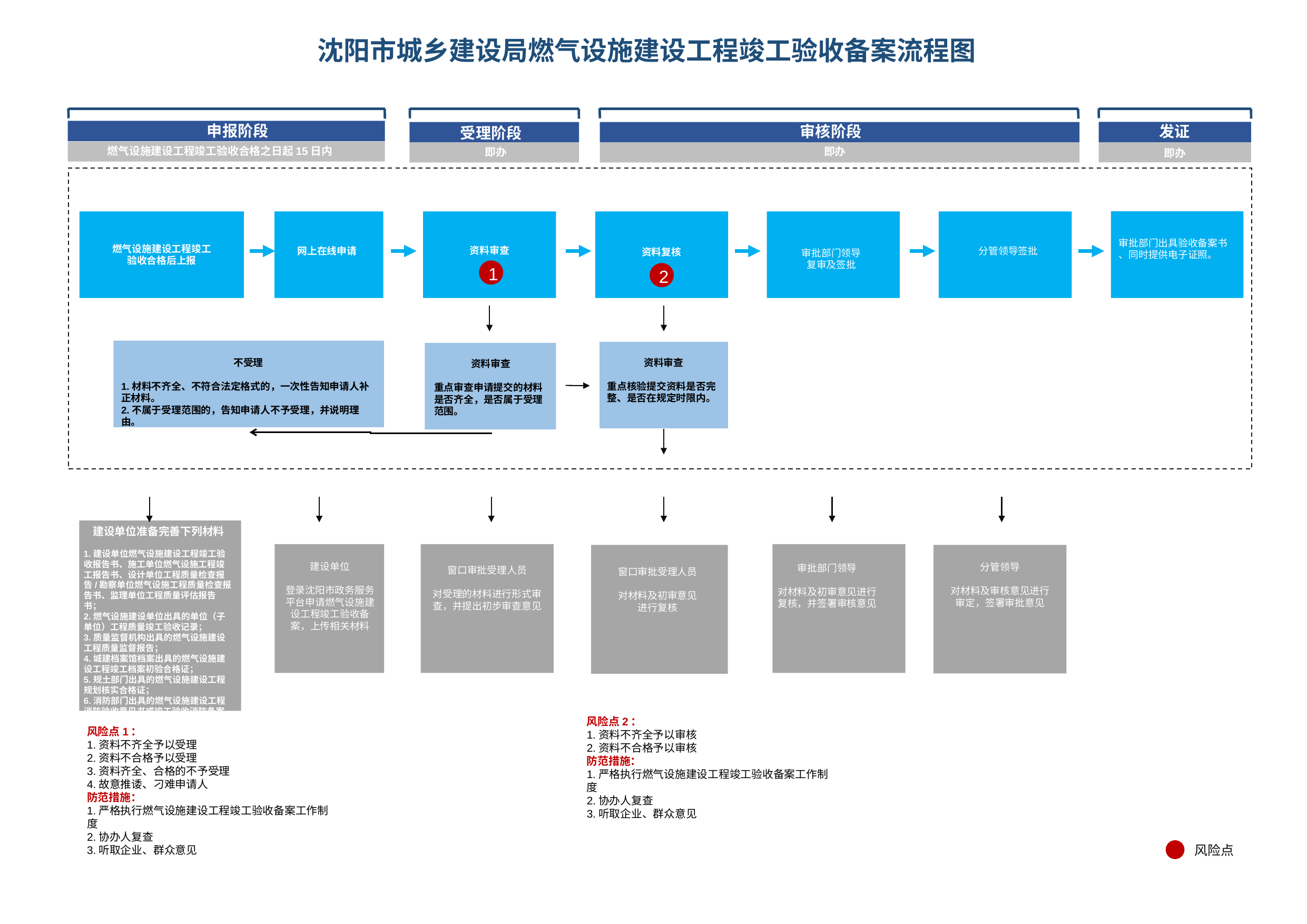

# 沈阳市城乡建设局燃气设施建设工程竣工验收备案流程图
申报阶段
发证
审核阶段
受理阶段

燃气设施建设工程竣工验收合格之日起15日内
即办
即办
即办

审批部门出具验收备案书
、同时提供电子证照。

燃气设施建设工程竣工
验收合格后上报
资料审查
分管领导签批
网上在线申请
资料复核
审批部门领导
复审及签批
1

2

不受理

1.材料不齐全、不符合法定格式的，一次性告知申请人补正材料。
2.不属于受理范围的，告知申请人不予受理，并说明理由。

资料审查

重点核验提交资料是否完整、是否在规定时限内。

资料审查

重点审查申请提交的材料是否齐全，是否属于受理范围。

建设单位准备完善下列材料

1.建设单位燃气设施建设工程竣工验收报告书、施工单位燃气设施工程竣工报告书、设计单位工程质量检查报告/勘察单位燃气设施工程质量检查报告书、监理单位工程质量评估报告书；
2.燃气设施建设单位出具的单位（子单位）工程质量竣工验收记录；
3.质量监督机构出具的燃气设施建设工程质量监督报告；
4.城建档案馆档案出具的燃气设施建设工程竣工档案初验合格证；
5.规土部门出具的燃气设施建设工程规划核实合格证；
6.消防部门出具的燃气设施建设工程消防验收意见书或竣工验收消防备案凭证。

窗口审批受理人员

对受理的材料进行形式审查，并提出初步审查意见

建设单位

登录沈阳市政务服务平台申请燃气设施建设工程竣工验收备案，上传相关材料

分管领导

对材料及审核意见进行
审定，签署审批意见

审批部门领导

对材料及初审意见进行
复核，并签署审核意见

窗口审批受理人员

对材料及初审意见
进行复核
风险点2：
1.资料不齐全予以审核
2.资料不合格予以审核
防范措施：
1.严格执行燃气设施建设工程竣工验收备案工作制度
2.协办人复查
3.听取企业、群众意见
风险点1：
1.资料不齐全予以受理
2.资料不合格予以受理
3.资料齐全、合格的不予受理
4.故意推诿、刁难申请人
防范措施：
1.严格执行燃气设施建设工程竣工验收备案工作制度
2.协办人复查
3.听取企业、群众意见
风险点